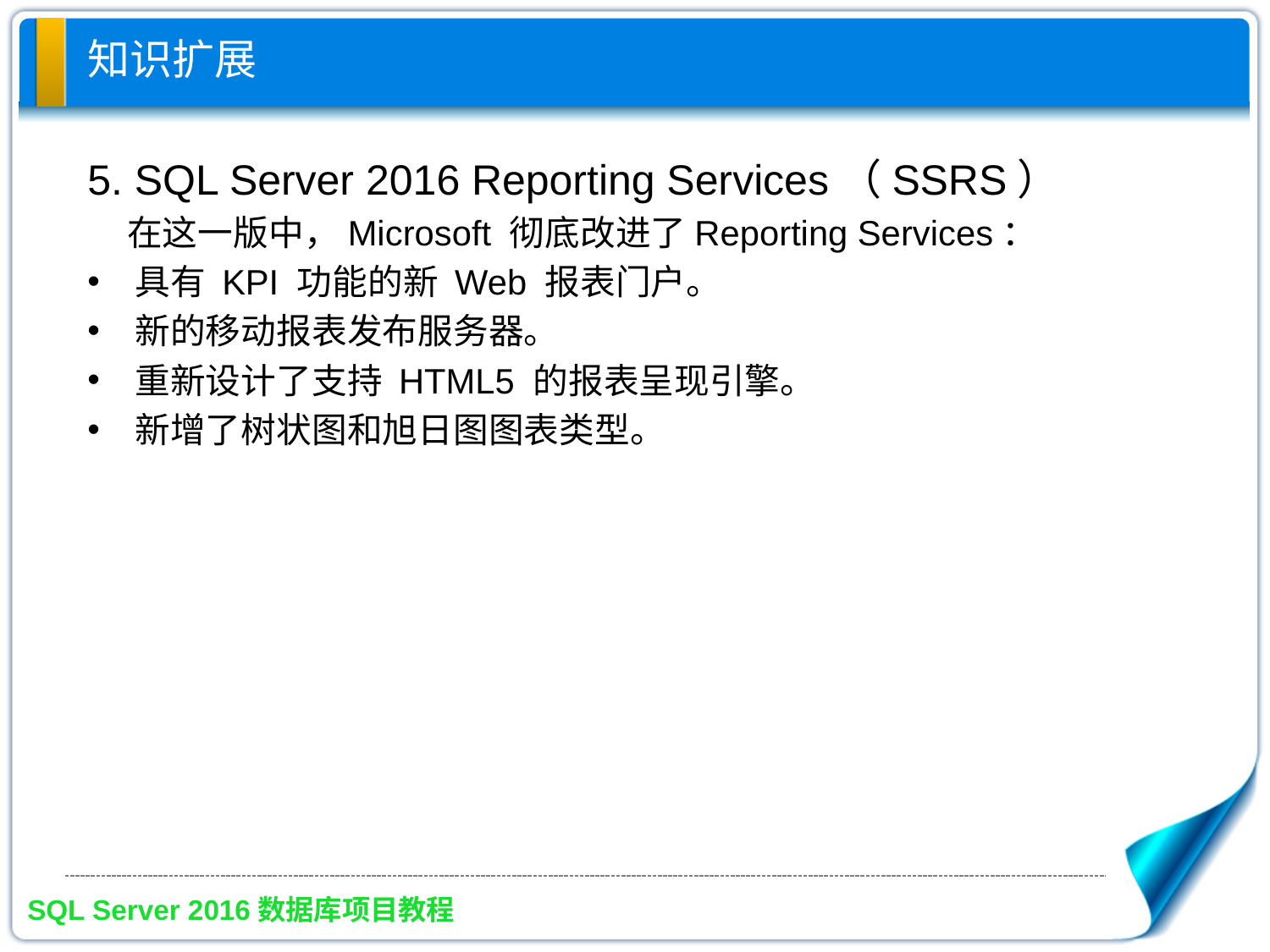

# 知识扩展
5. SQL Server 2016 Reporting Services（SSRS）
    在这一版中，Microsoft 彻底改进了Reporting Services：
具有 KPI 功能的新 Web 报表门户。
新的移动报表发布服务器。
重新设计了支持 HTML5 的报表呈现引擎。
新增了树状图和旭日图图表类型。